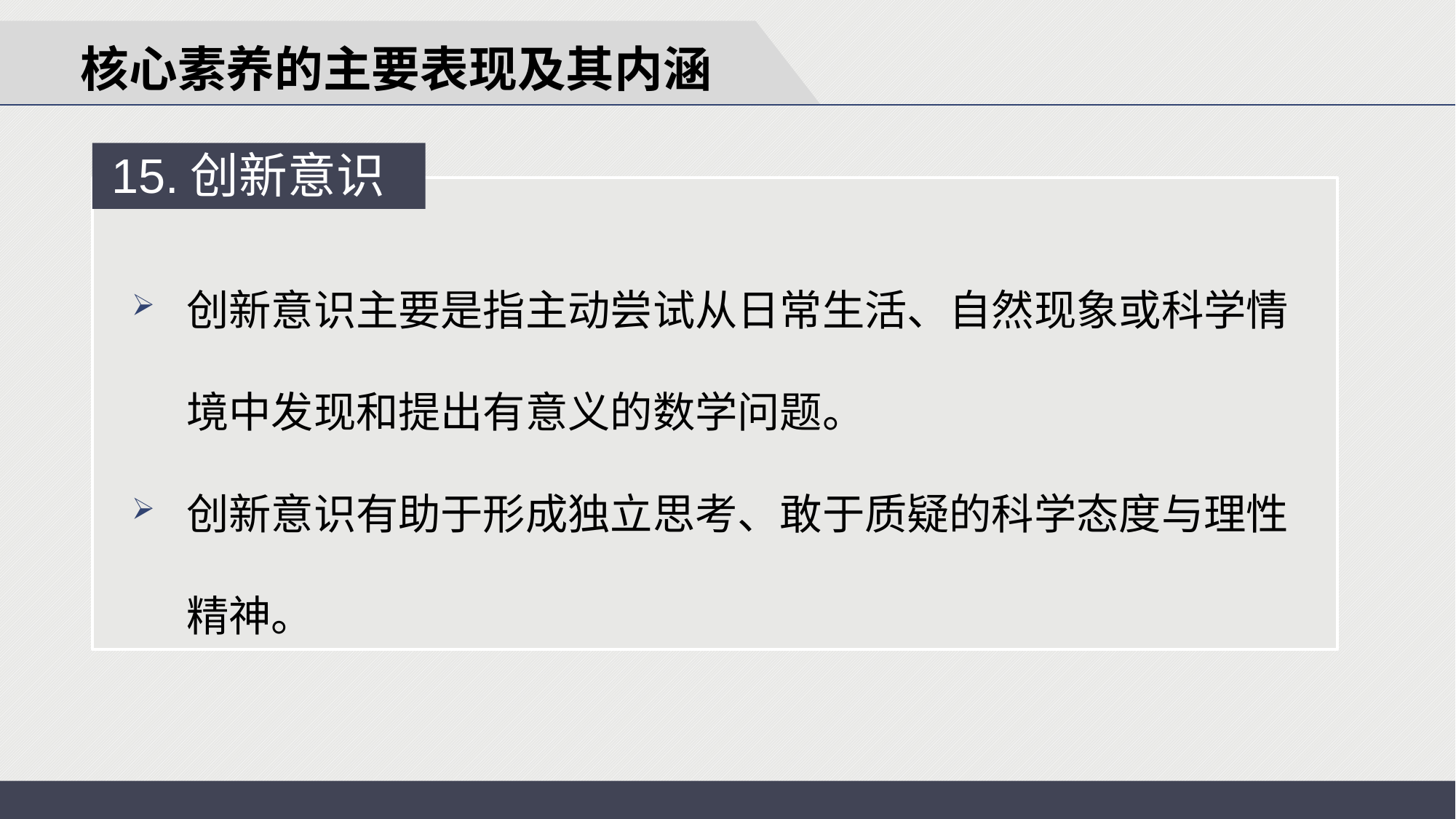

核心素养的主要表现及其内涵
15.创新意识

创新意识主要是指主动尝试从日常生活、自然现象或科学情境中发现和提出有意义的数学问题。
创新意识有助于形成独立思考、敢于质疑的科学态度与理性精神。